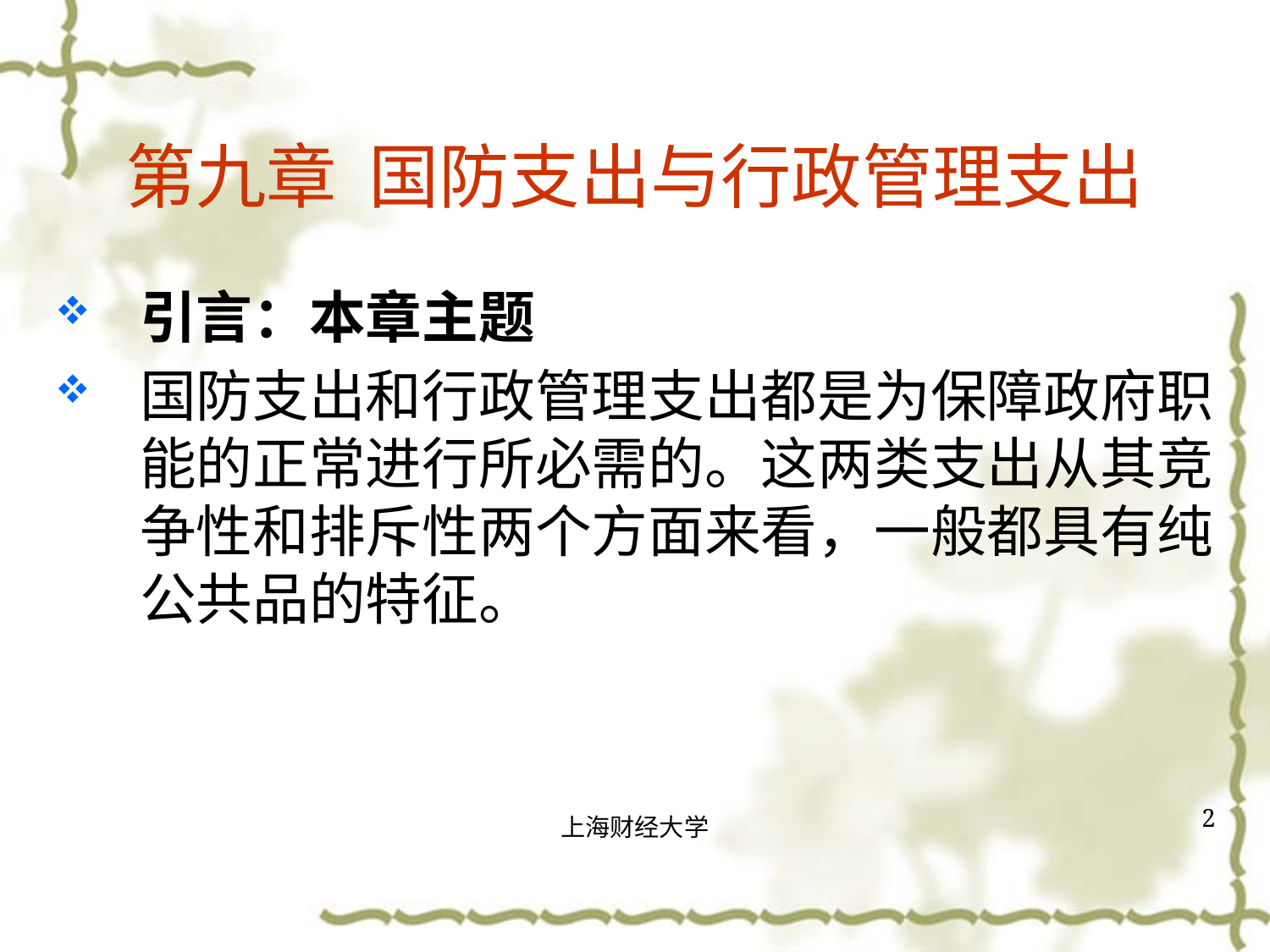

# 第九章  国防支出与行政管理支出
引言：本章主题
国防支出和行政管理支出都是为保障政府职能的正常进行所必需的。这两类支出从其竞争性和排斥性两个方面来看，一般都具有纯公共品的特征。

2
上海财经大学